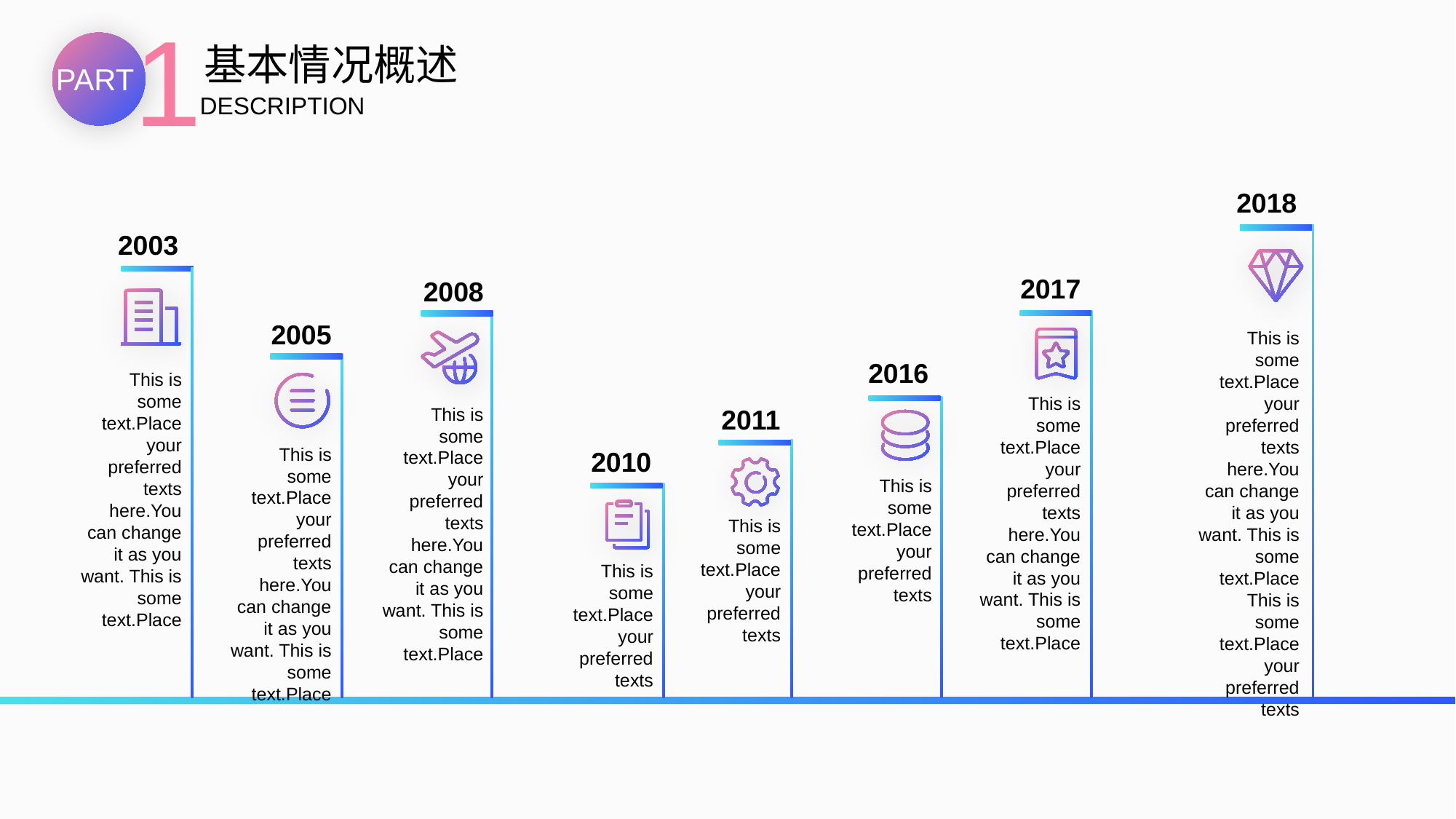

1

基本情况概述
PART
DESCRIPTION
2018
2003

2017
2008

2005
This is some text.Place your preferred texts here.You can change it as you want. This is some text.Place
This is some text.Place your preferred texts

2016

This is some text.Place your preferred texts here.You can change it as you want. This is some text.Place

This is some text.Place your preferred texts here.You can change it as you want. This is some text.Place

2011
This is some text.Place your preferred texts here.You can change it as you want. This is some text.Place

This is some text.Place your preferred texts here.You can change it as you want. This is some text.Place
2010

This is some text.Place your preferred texts

This is some text.Place your preferred texts

This is some text.Place your preferred texts